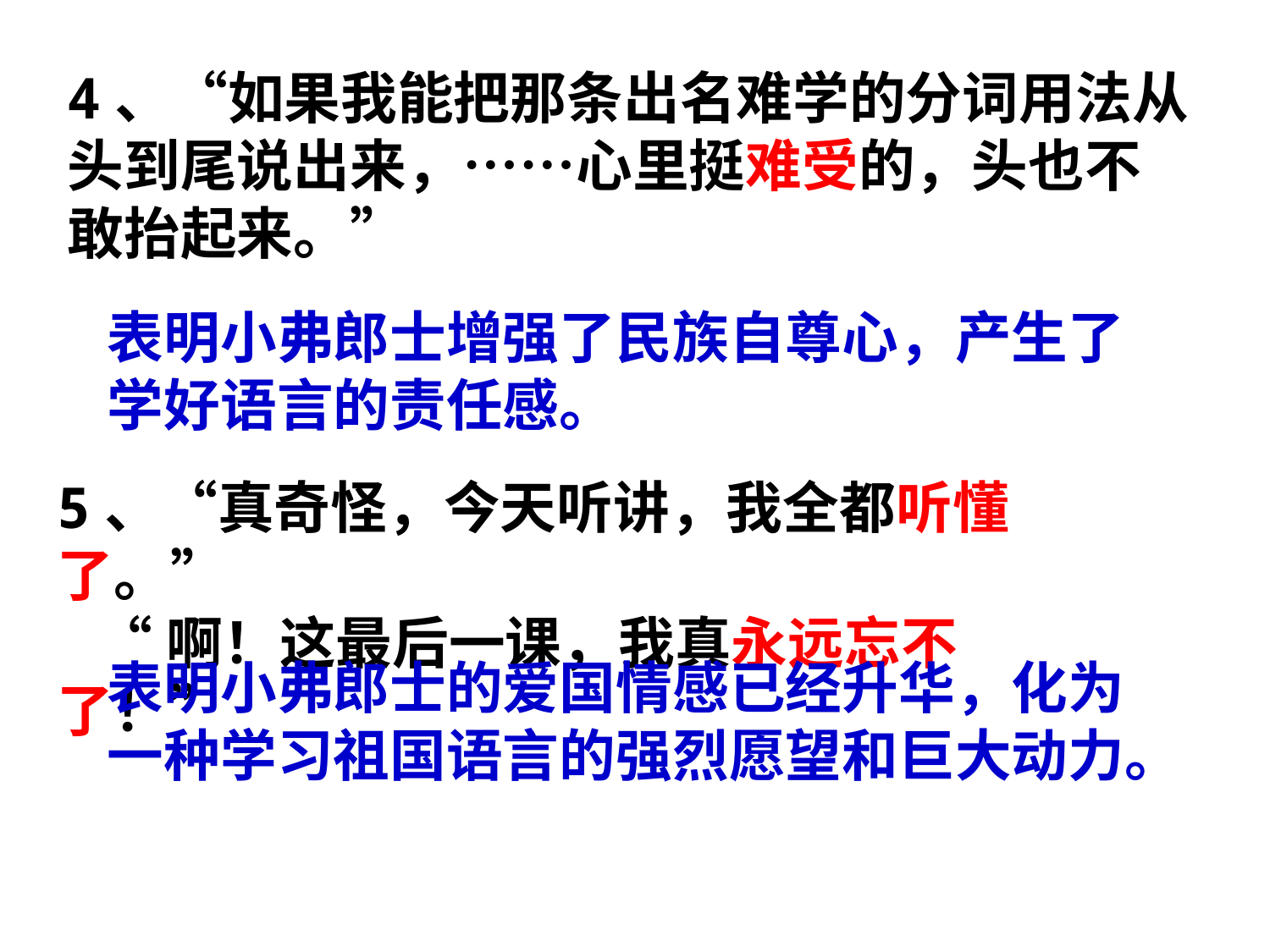

4、“如果我能把那条出名难学的分词用法从头到尾说出来，……心里挺难受的，头也不敢抬起来。”
表明小弗郎士增强了民族自尊心，产生了学好语言的责任感。
5、“真奇怪，今天听讲，我全都听懂了。”
   “啊！这最后一课，我真永远忘不了！”
表明小弗郎士的爱国情感已经升华，化为一种学习祖国语言的强烈愿望和巨大动力。